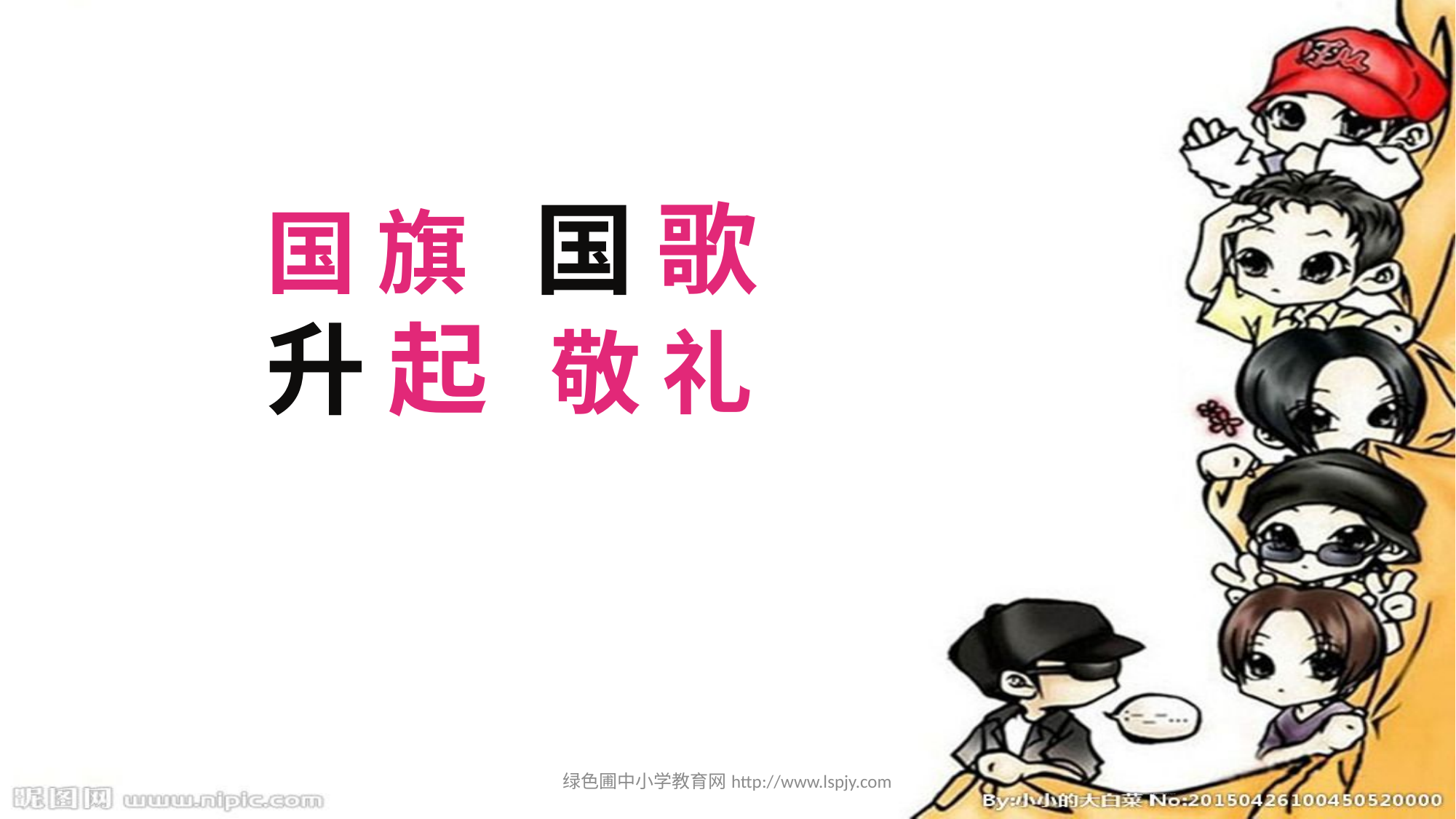

国 旗    国 歌
升 起   敬 礼

绿色圃中小学教育网http://www.lspjy.com
绿色圃中小学教育网http://www.lspjy.com  绿色圃中学资源网http://cz.lspjy.com